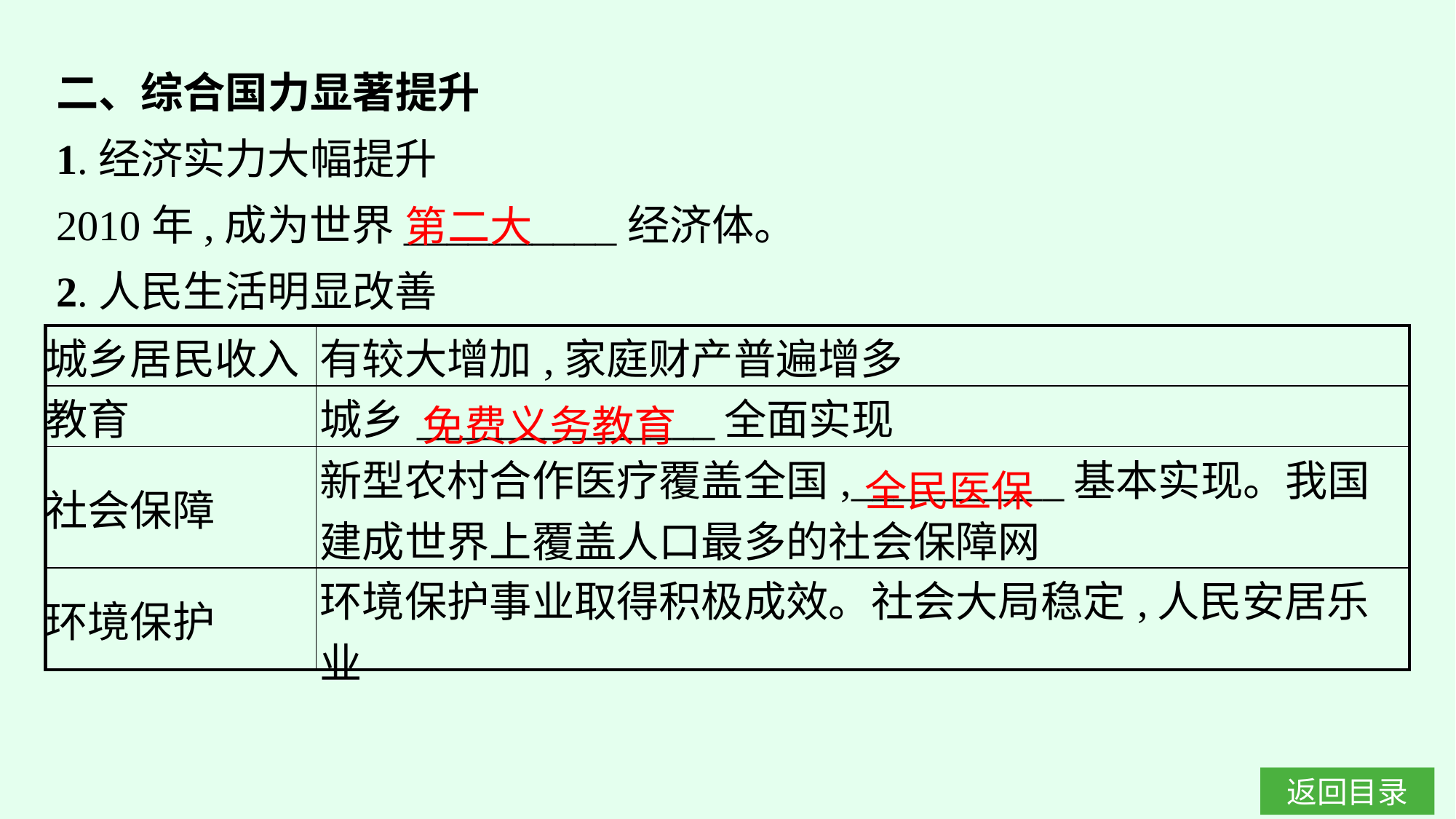

二、综合国力显著提升
1.经济实力大幅提升
2010年,成为世界__________经济体。
2.人民生活明显改善
第二大
| 城乡居民收入 | 有较大增加,家庭财产普遍增多 |
| --- | --- |
| 教育 | 城乡\_\_\_\_\_\_\_\_\_\_\_\_\_\_全面实现 |
| 社会保障 | 新型农村合作医疗覆盖全国,\_\_\_\_\_\_\_\_\_\_基本实现。我国建成世界上覆盖人口最多的社会保障网 |
| 环境保护 | 环境保护事业取得积极成效。社会大局稳定,人民安居乐业 |
免费义务教育
全民医保